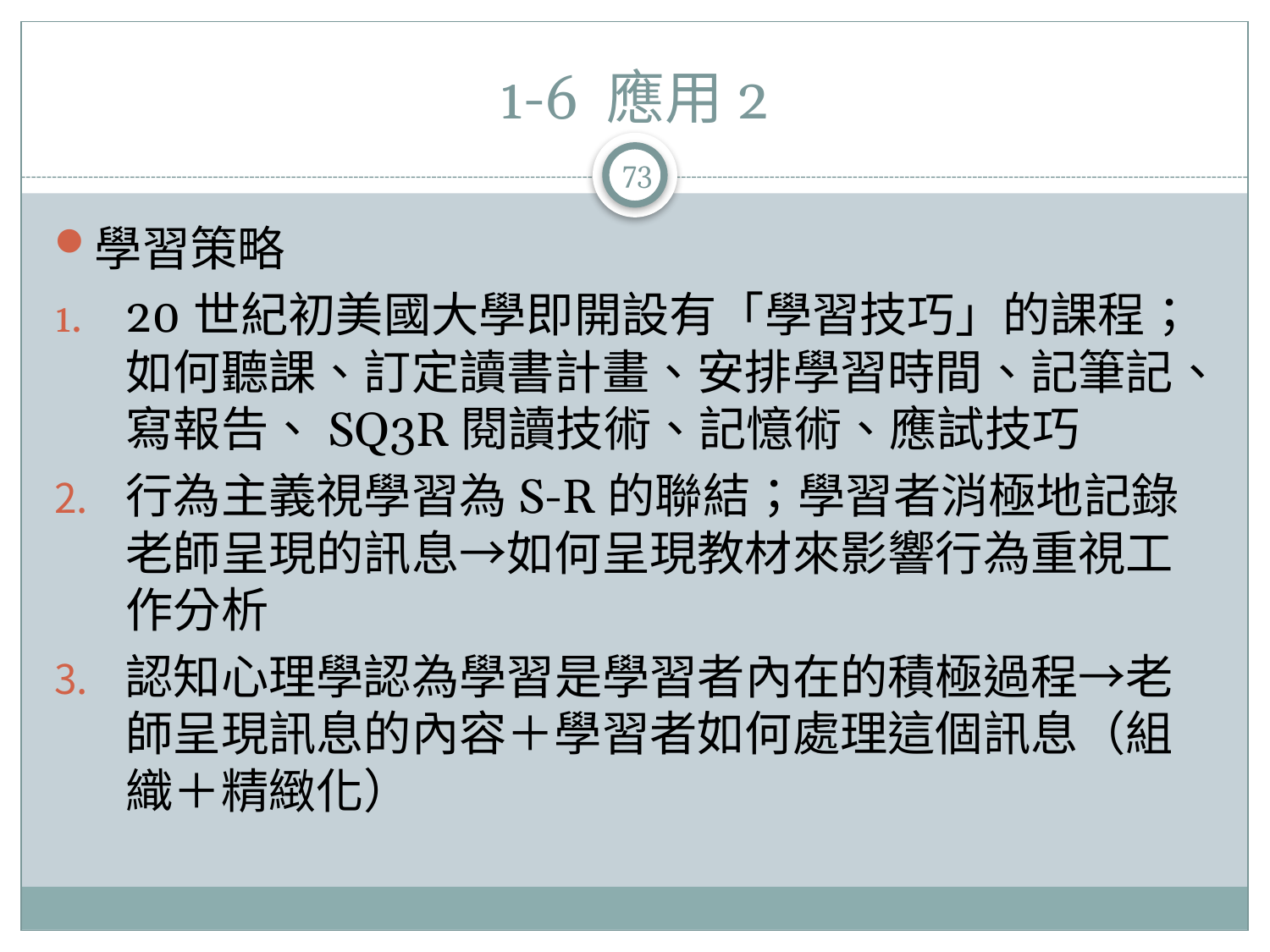

# 1-6 應用2
73
學習策略
20世紀初美國大學即開設有「學習技巧」的課程；如何聽課、訂定讀書計畫、安排學習時間、記筆記、寫報告、SQ3R閱讀技術、記憶術、應試技巧
行為主義視學習為S-R的聯結；學習者消極地記錄老師呈現的訊息→如何呈現教材來影響行為重視工作分析
認知心理學認為學習是學習者內在的積極過程→老師呈現訊息的內容＋學習者如何處理這個訊息（組織＋精緻化）